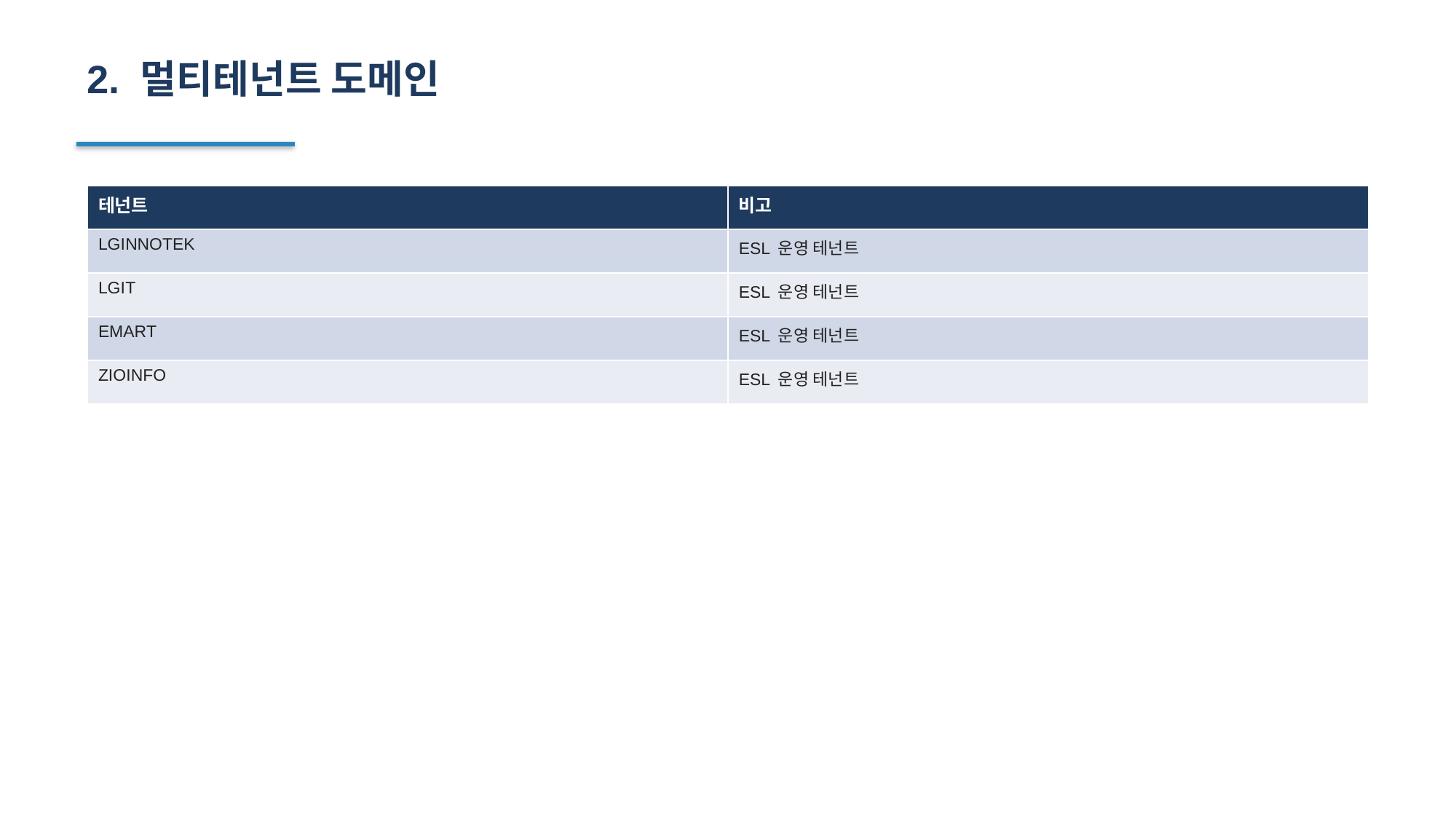

2. 멀티테넌트 도메인

| 테넌트 | 비고 |
| --- | --- |
| LGINNOTEK | ESL 운영 테넌트 |
| LGIT | ESL 운영 테넌트 |
| EMART | ESL 운영 테넌트 |
| ZIOINFO | ESL 운영 테넌트 |